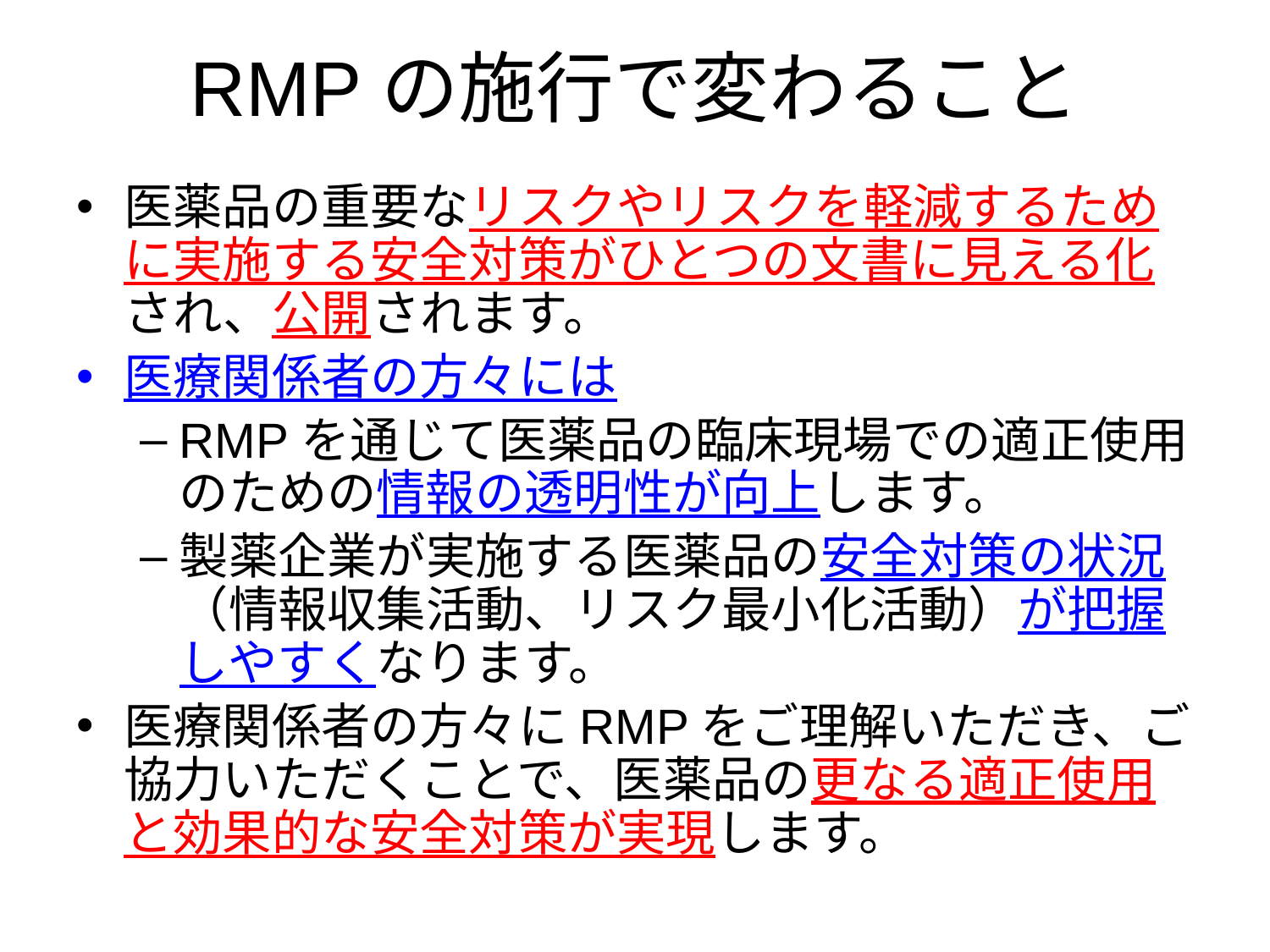

# RMPの施行で変わること
医薬品の重要なリスクやリスクを軽減するために実施する安全対策がひとつの文書に見える化され、公開されます。
医療関係者の方々には
RMPを通じて医薬品の臨床現場での適正使用のための情報の透明性が向上します。
製薬企業が実施する医薬品の安全対策の状況（情報収集活動、リスク最小化活動）が把握しやすくなります。
医療関係者の方々にRMPをご理解いただき、ご協力いただくことで、医薬品の更なる適正使用と効果的な安全対策が実現します。